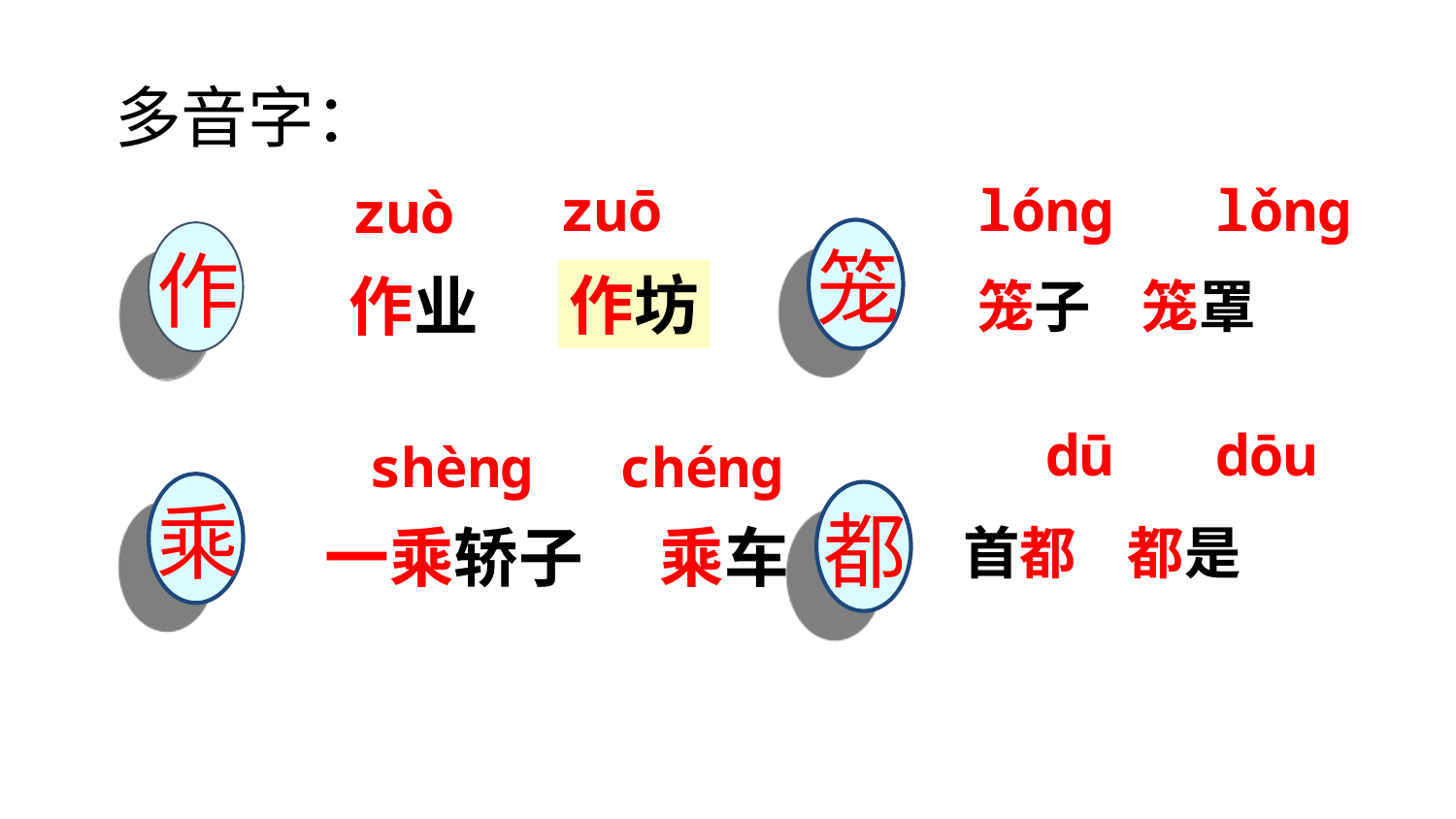

# 多音字：
zuō
lónɡ   lǒnɡ
zuò

笼

作
作业
作坊
笼子    笼罩
  dū   dōu
shènɡ
chénɡ

乘

都
乘
一乘轿子
乘车
首都    都是